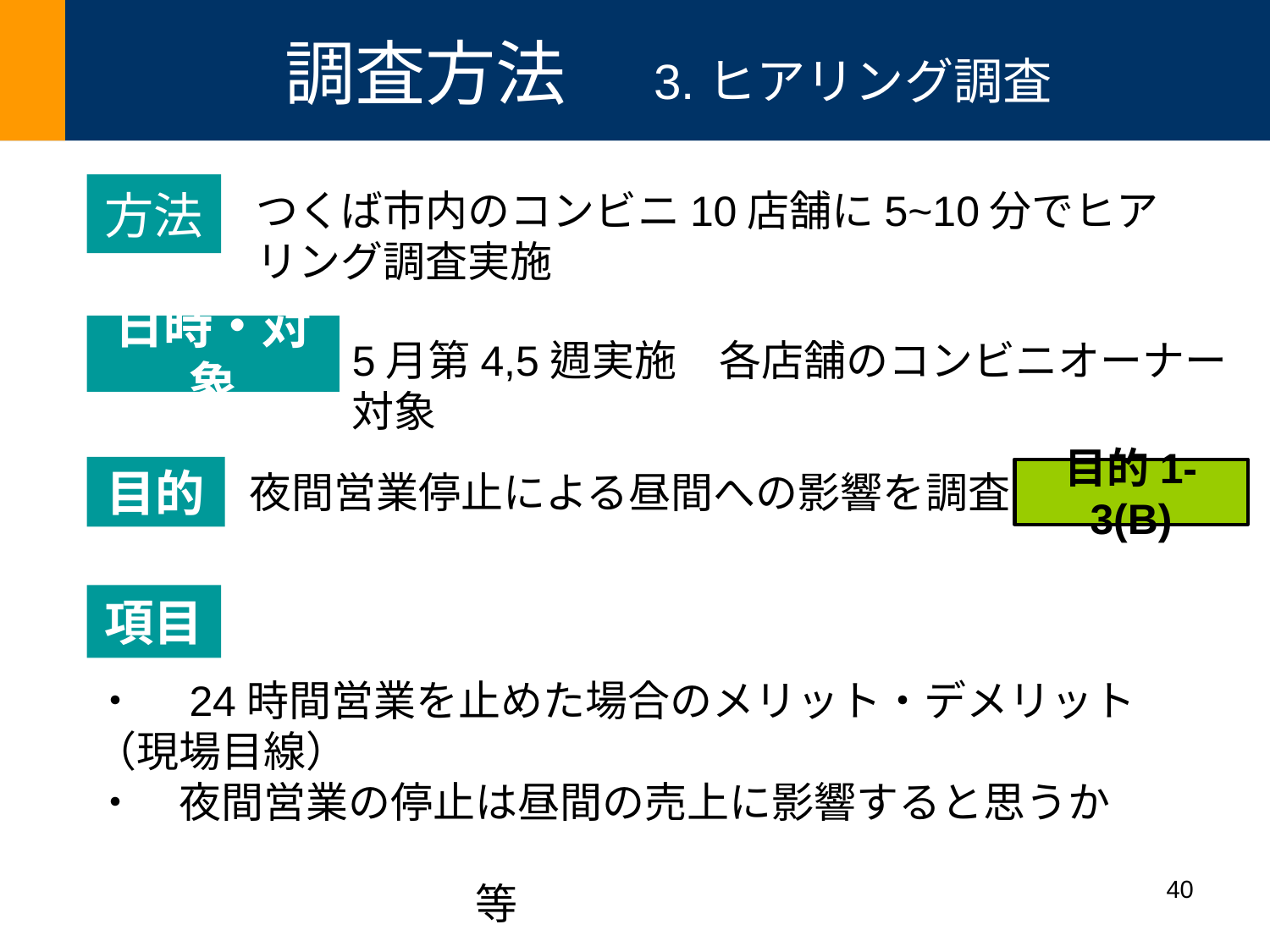

# 調査方法　3.ヒアリング調査
方法
つくば市内のコンビニ10店舗に5~10分でヒアリング調査実施
日時・対象

5月第4,5週実施　各店舗のコンビニオーナー対象
目的
夜間営業停止による昼間への影響を調査
目的1-3(B)
項目
・　24時間営業を止めた場合のメリット・デメリット（現場目線）
・　夜間営業の停止は昼間の売上に影響すると思うか
　　　　　　　　　　　　　　　　　　　　　　　　　　　　　　　　　　等
40